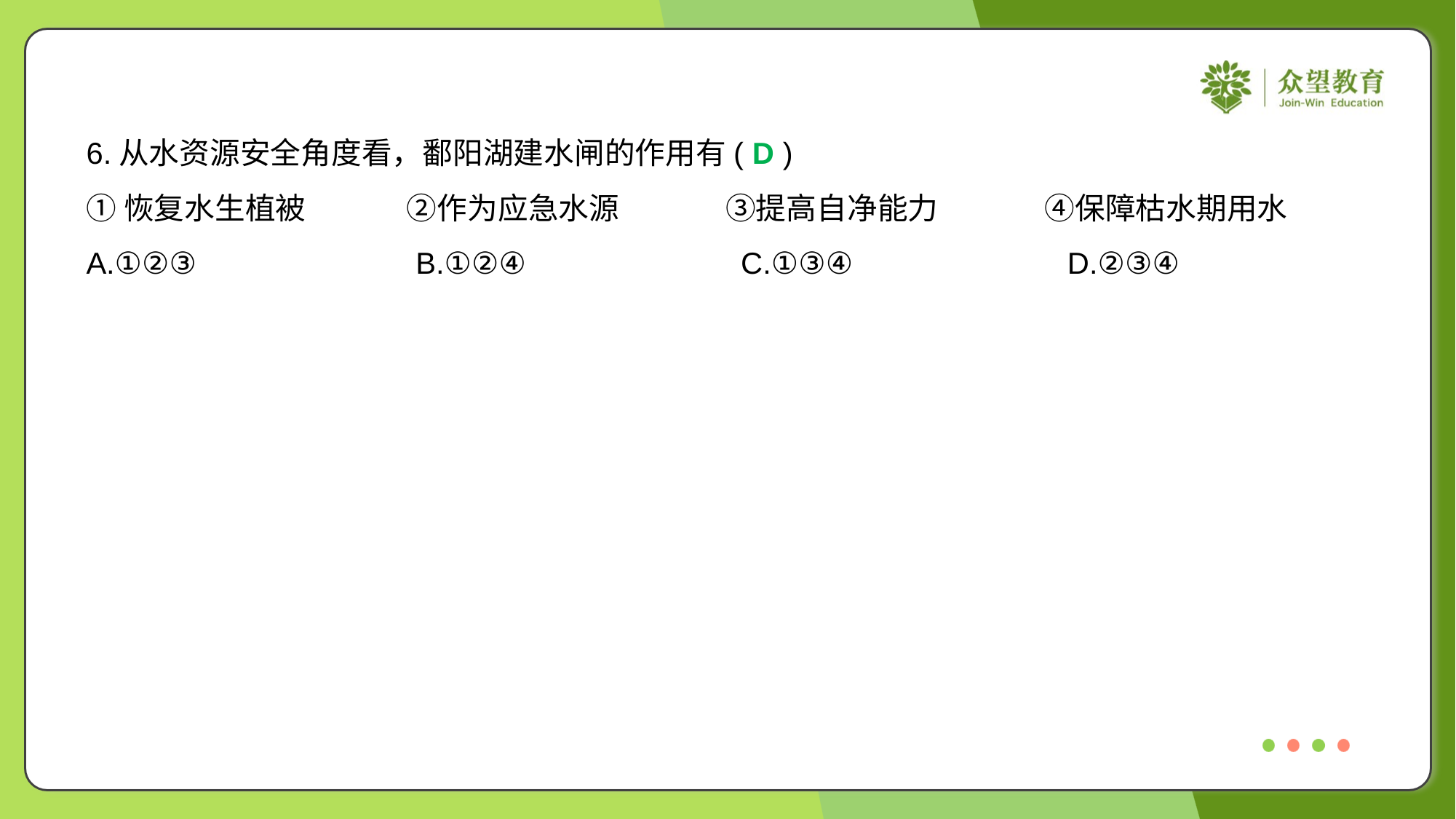

6.从水资源安全角度看，鄱阳湖建水闸的作用有(     )
D
①恢复水生植被	②作为应急水源	③提高自净能力	④保障枯水期用水
A.①②③	B.①②④	C.①③④	D.②③④